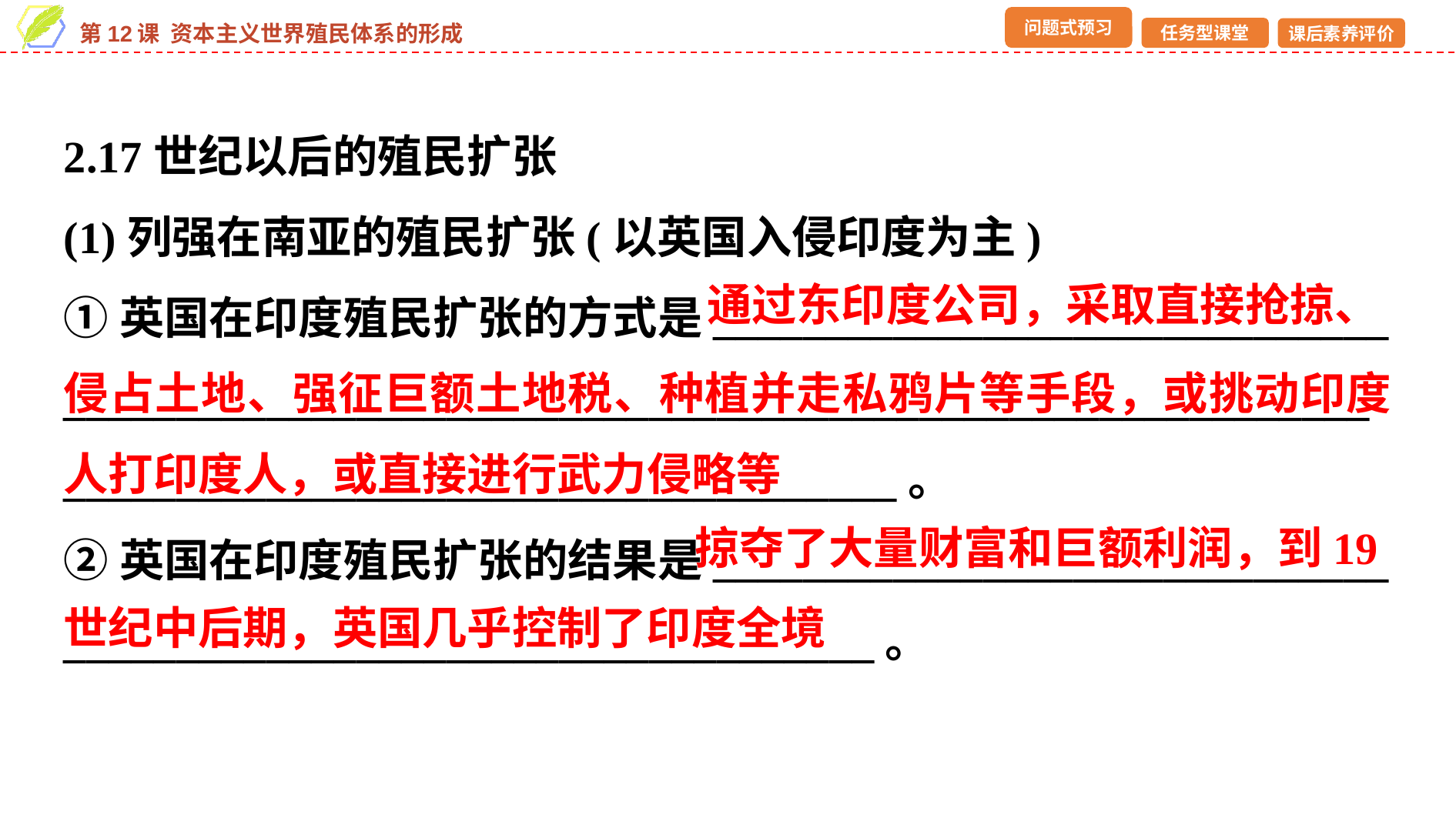

2.17世纪以后的殖民扩张
(1)列强在南亚的殖民扩张(以英国入侵印度为主)
①英国在印度殖民扩张的方式是______________________________
_______________________________________________________________________________________________。
②英国在印度殖民扩张的结果是______________________________
____________________________________。
通过东印度公司，采取直接抢掠、
侵占土地、强征巨额土地税、种植并走私鸦片等手段，或挑动印度人打印度人，或直接进行武力侵略等
掠夺了大量财富和巨额利润，到19
世纪中后期，英国几乎控制了印度全境